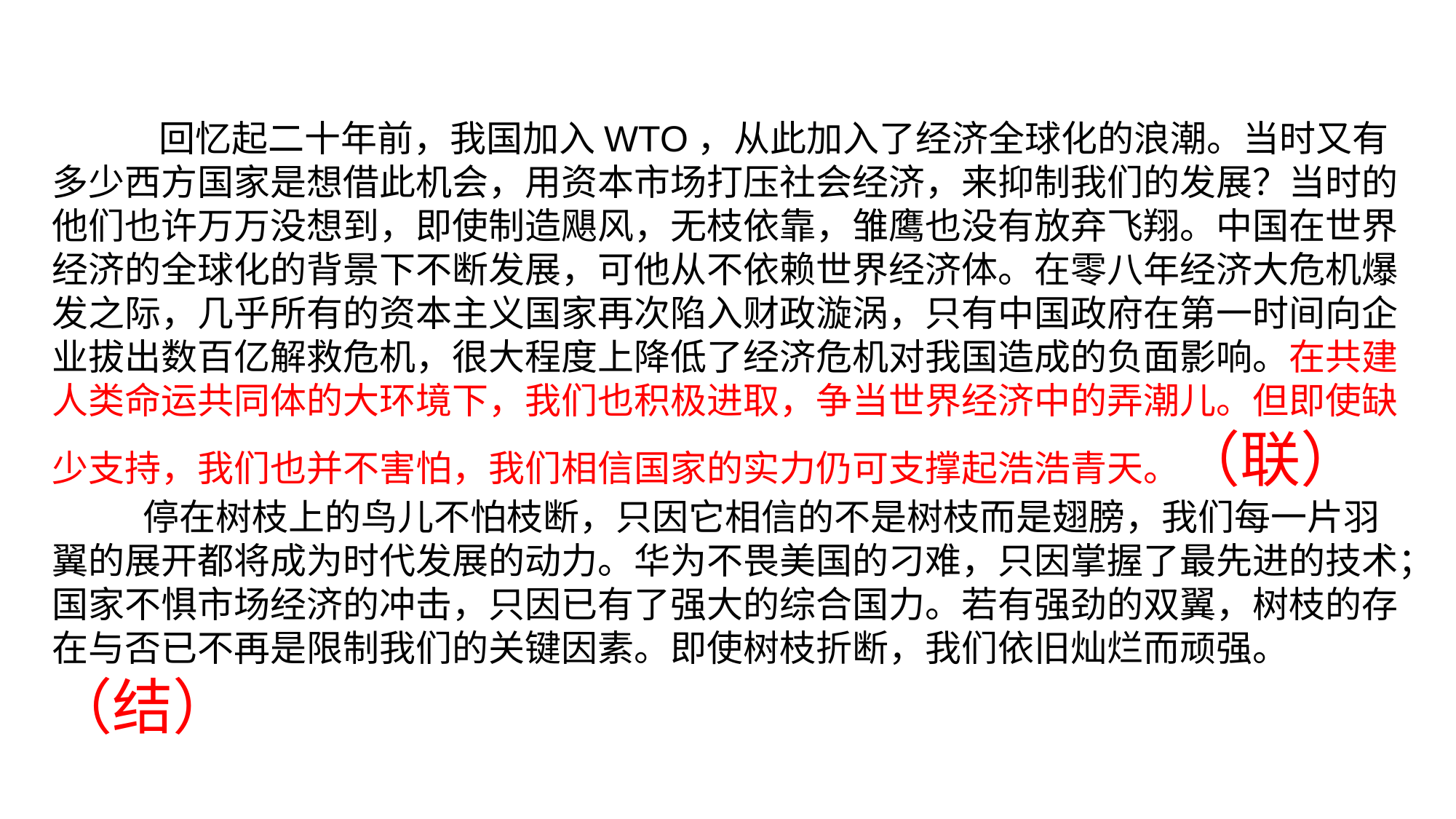

回忆起二十年前，我国加入WTO，从此加入了经济全球化的浪潮。当时又有多少西方国家是想借此机会，用资本市场打压社会经济，来抑制我们的发展？当时的他们也许万万没想到，即使制造飓风，无枝依靠，雏鹰也没有放弃飞翔。中国在世界经济的全球化的背景下不断发展，可他从不依赖世界经济体。在零八年经济大危机爆发之际，几乎所有的资本主义国家再次陷入财政漩涡，只有中国政府在第一时间向企业拔出数百亿解救危机，很大程度上降低了经济危机对我国造成的负面影响。在共建人类命运共同体的大环境下，我们也积极进取，争当世界经济中的弄潮儿。但即使缺少支持，我们也并不害怕，我们相信国家的实力仍可支撑起浩浩青天。（联）
          停在树枝上的鸟儿不怕枝断，只因它相信的不是树枝而是翅膀，我们每一片羽翼的展开都将成为时代发展的动力。华为不畏美国的刁难，只因掌握了最先进的技术；国家不惧市场经济的冲击，只因已有了强大的综合国力。若有强劲的双翼，树枝的存在与否已不再是限制我们的关键因素。即使树枝折断，我们依旧灿烂而顽强。（结）